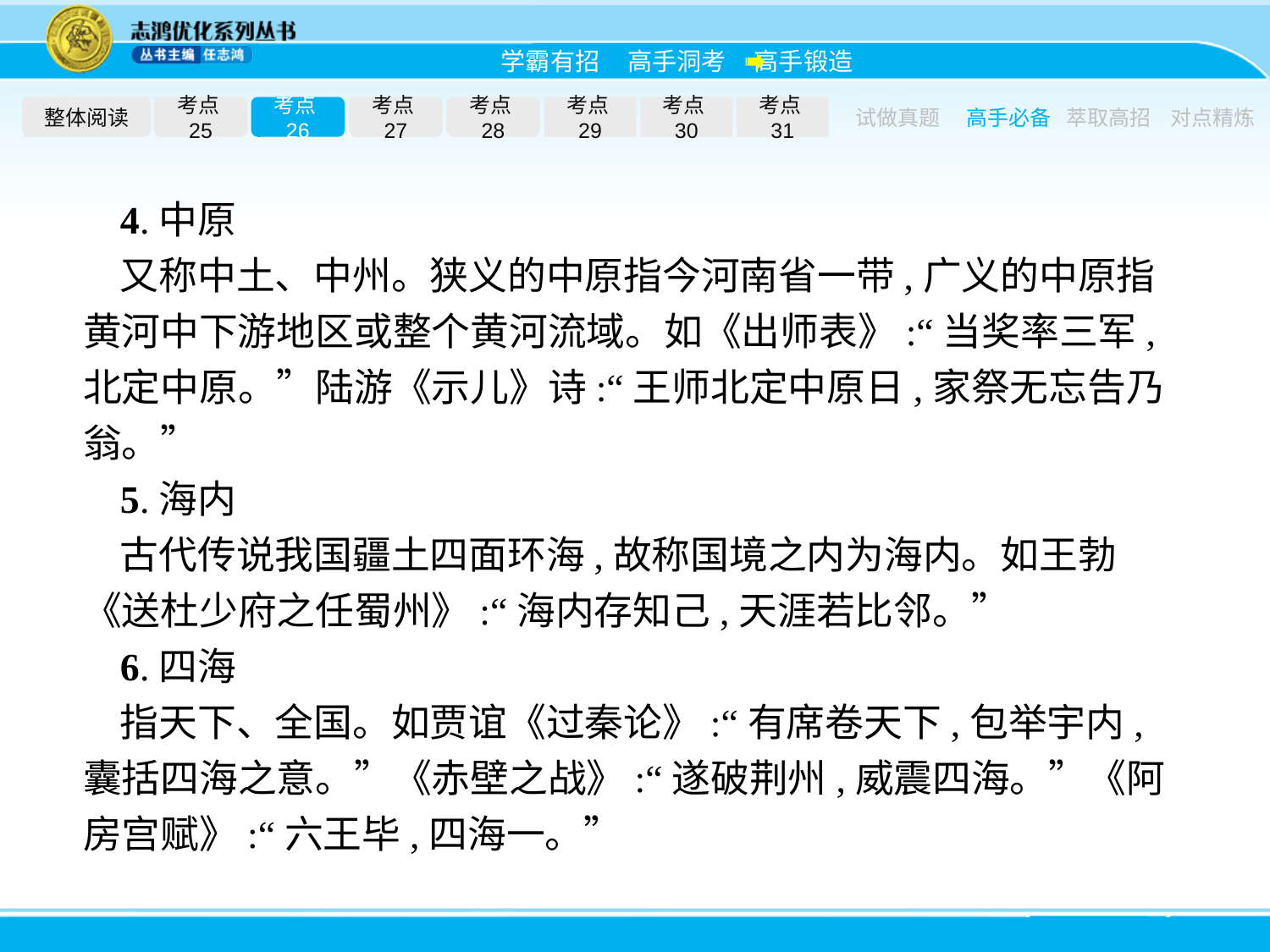

整体阅读
考点25
考点26
考点27
考点28
考点29
考点30
考点31
试做真题
高手必备
萃取高招
对点精炼
4.中原
又称中土、中州。狭义的中原指今河南省一带,广义的中原指黄河中下游地区或整个黄河流域。如《出师表》:“当奖率三军,北定中原。”陆游《示儿》诗:“王师北定中原日,家祭无忘告乃翁。”
5.海内
古代传说我国疆土四面环海,故称国境之内为海内。如王勃《送杜少府之任蜀州》:“海内存知己,天涯若比邻。”
6.四海
指天下、全国。如贾谊《过秦论》:“有席卷天下,包举宇内,囊括四海之意。”《赤壁之战》:“遂破荆州,威震四海。”《阿房宫赋》:“六王毕,四海一。”